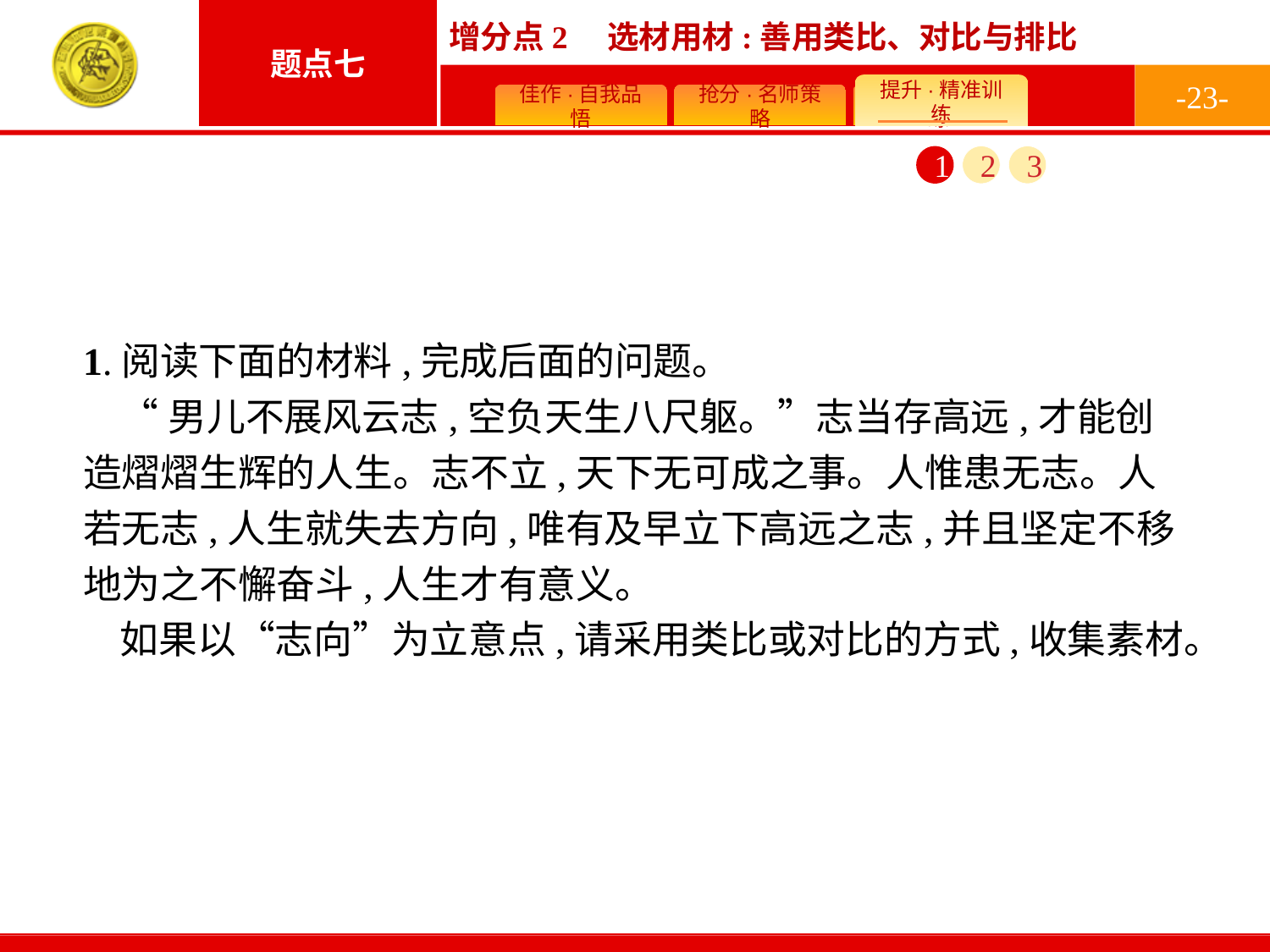

-23-
1
2
3
1.阅读下面的材料,完成后面的问题。
“男儿不展风云志,空负天生八尺躯。”志当存高远,才能创造熠熠生辉的人生。志不立,天下无可成之事。人惟患无志。人若无志,人生就失去方向,唯有及早立下高远之志,并且坚定不移地为之不懈奋斗,人生才有意义。
如果以“志向”为立意点,请采用类比或对比的方式,收集素材。